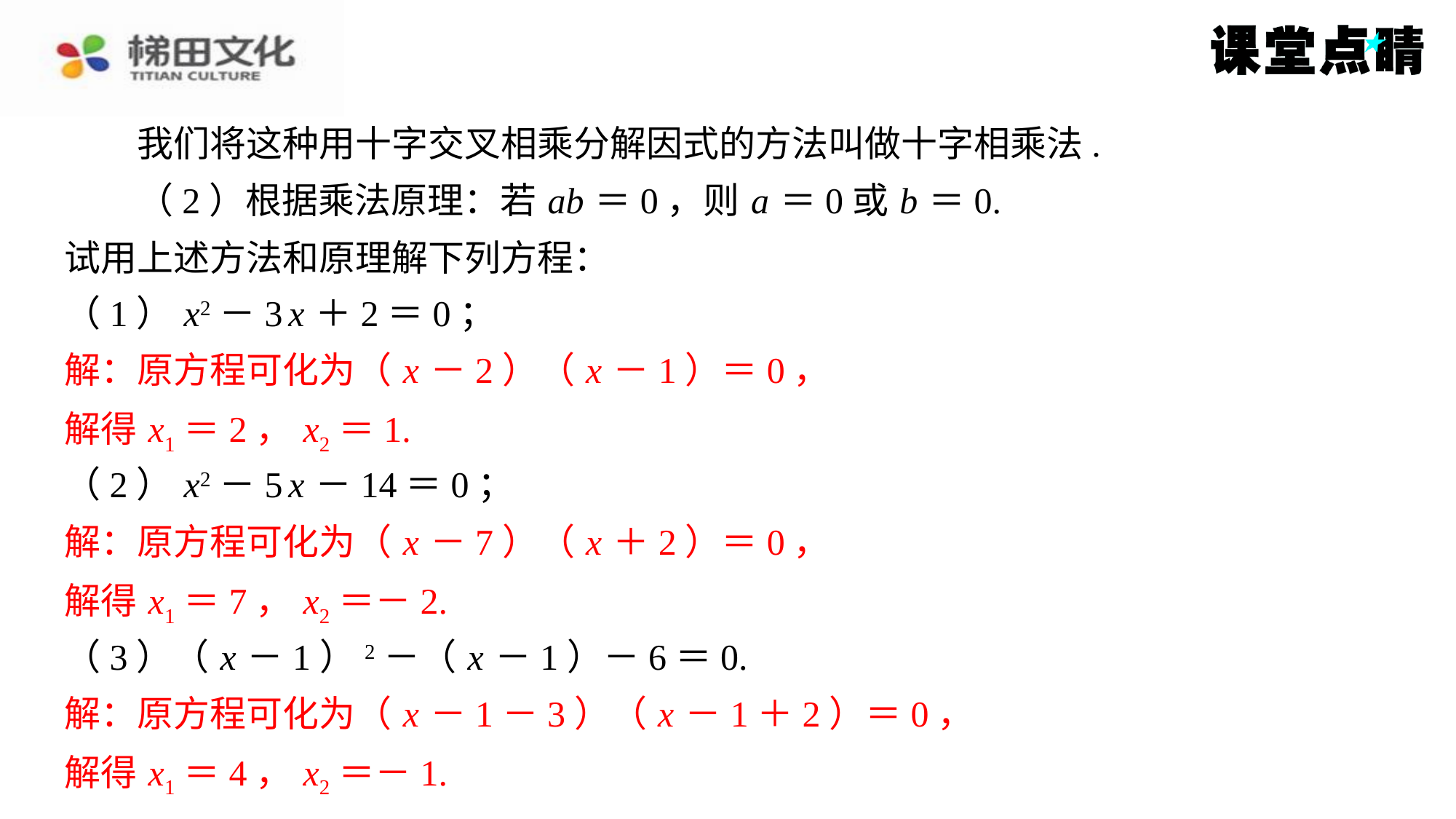

我们将这种用十字交叉相乘分解因式的方法叫做十字相乘法.
（2）根据乘法原理：若 ab ＝0，则 a ＝0或 b ＝0.
试用上述方法和原理解下列方程：
（1） x2－3 x ＋2＝0；
解：原方程可化为（ x －2）（ x －1）＝0，
解：原方程可化为（ x －2）（ x －1）＝0，
解得 x1＝2， x2＝1.
解得 x1＝2， x2＝1.
（2） x2－5 x －14＝0；
解：原方程可化为（ x －7）（ x ＋2）＝0，
解：原方程可化为（ x －7）（ x ＋2）＝0，
解得 x1＝7， x2＝－2.
解得 x1＝7， x2＝－2.
（3）（ x －1）2－（ x －1）－6＝0.
解：原方程可化为（ x －1－3）（ x －1＋2）＝0，
解：原方程可化为（ x －1－3）（ x －1＋2）＝0，
解得 x1＝4， x2＝－1.
解得 x1＝4， x2＝－1.